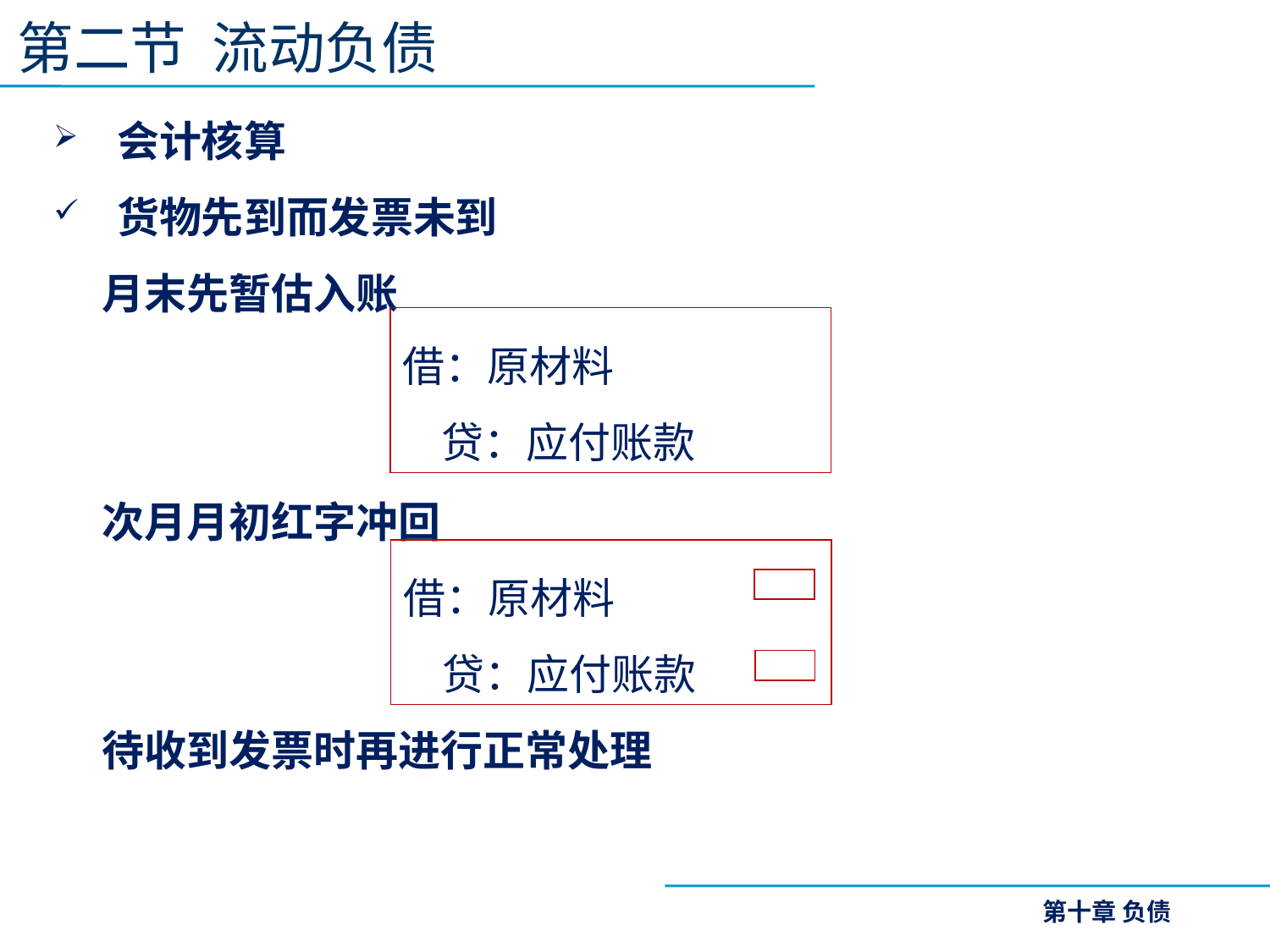

第二节  流动负债
会计核算
货物先到而发票未到
    月末先暂估入账

    次月月初红字冲回

    待收到发票时再进行正常处理
借：原材料
   贷：应付账款
借：原材料
   贷：应付账款